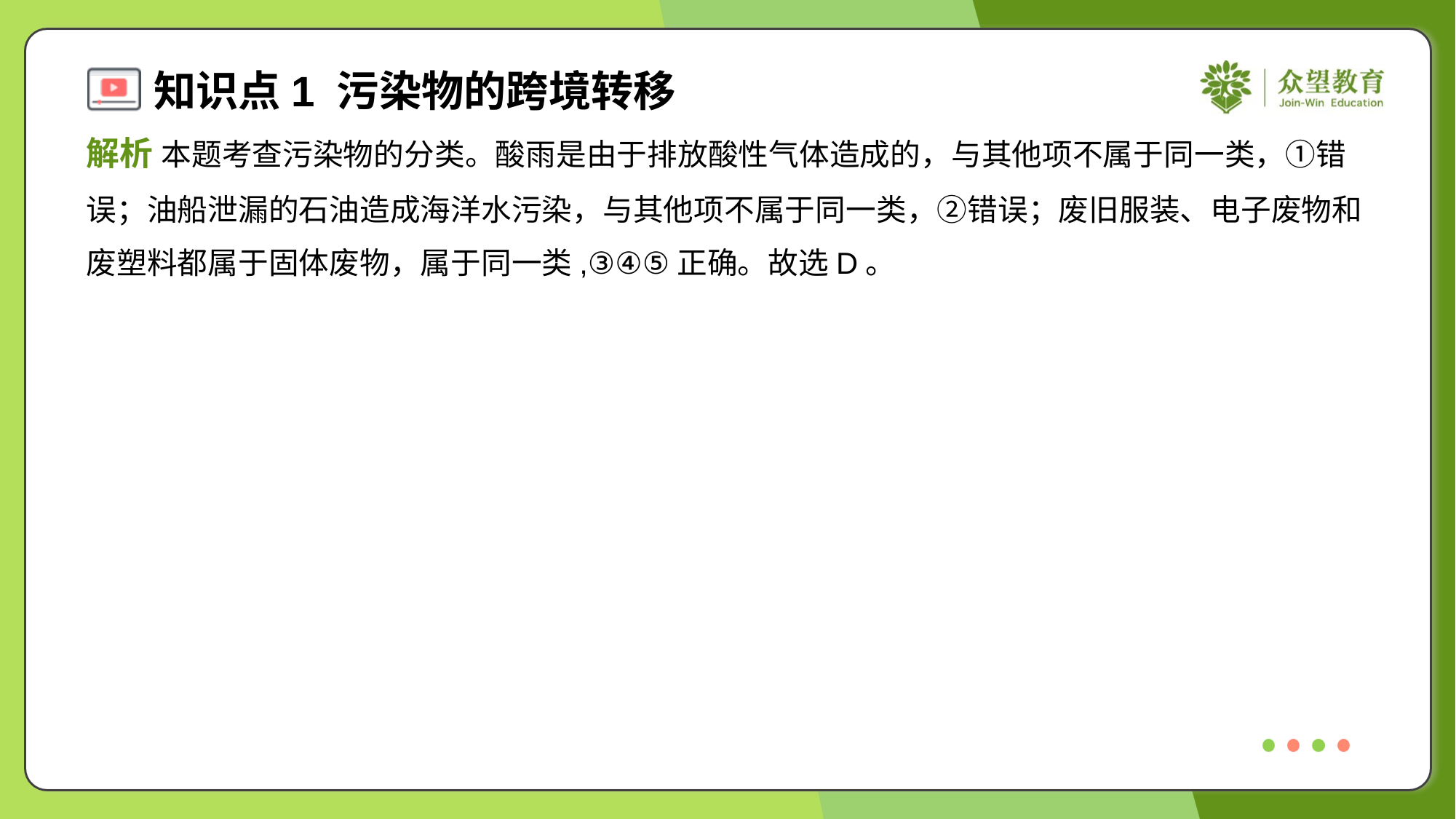

解析 本题考查污染物的分类。酸雨是由于排放酸性气体造成的，与其他项不属于同一类，①错
误；油船泄漏的石油造成海洋水污染，与其他项不属于同一类，②错误；废旧服装、电子废物和
废塑料都属于固体废物，属于同一类,③④⑤正确。故选D。